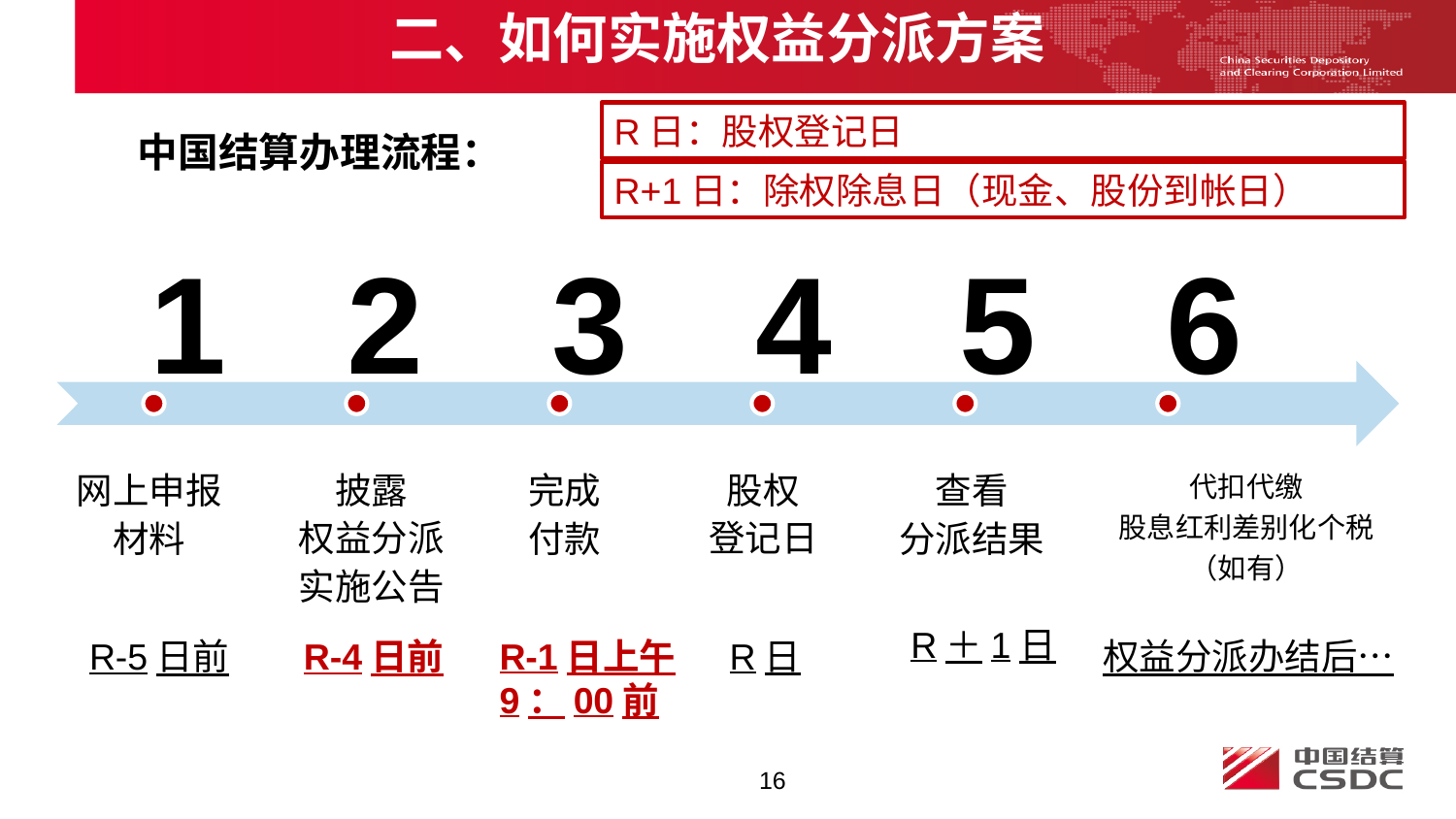

二、如何实施权益分派方案
R日：股权登记日
中国结算办理流程：

R+1日：除权除息日（现金、股份到帐日）

1
2
3
4
5
6

披露
权益分派
实施公告
股权
登记日
查看
分派结果
代扣代缴
股息红利差别化个税
（如有）
网上申报
材料
完成
付款
R＋1日
R-1日上午
9：00前
R日
R-5日前
R-4日前
权益分派办结后…
16